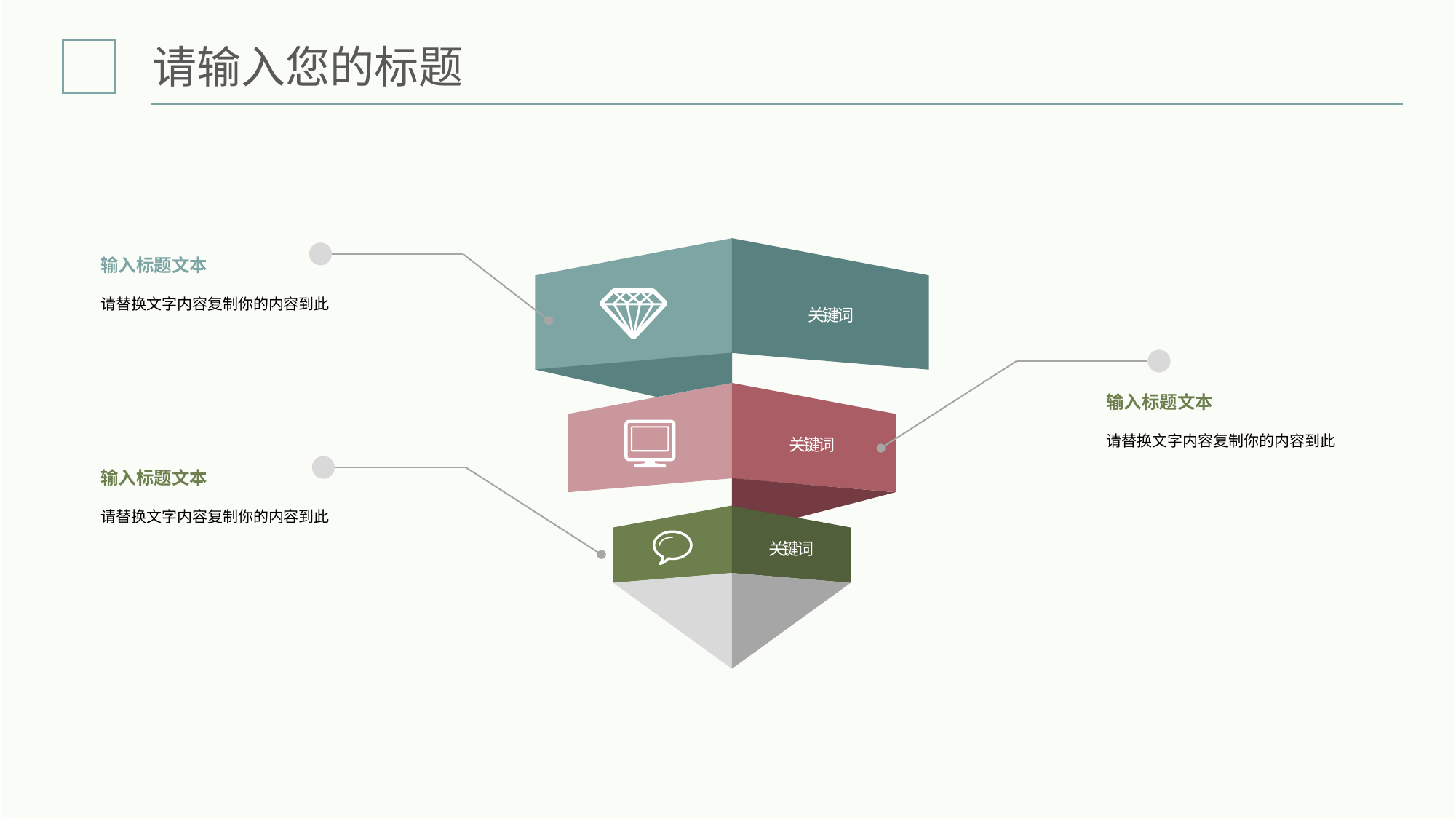

输入标题文本
关键词
请替换文字内容复制你的内容到此

输入标题文本
关键词
请替换文字内容复制你的内容到此

输入标题文本
请替换文字内容复制你的内容到此
关键词